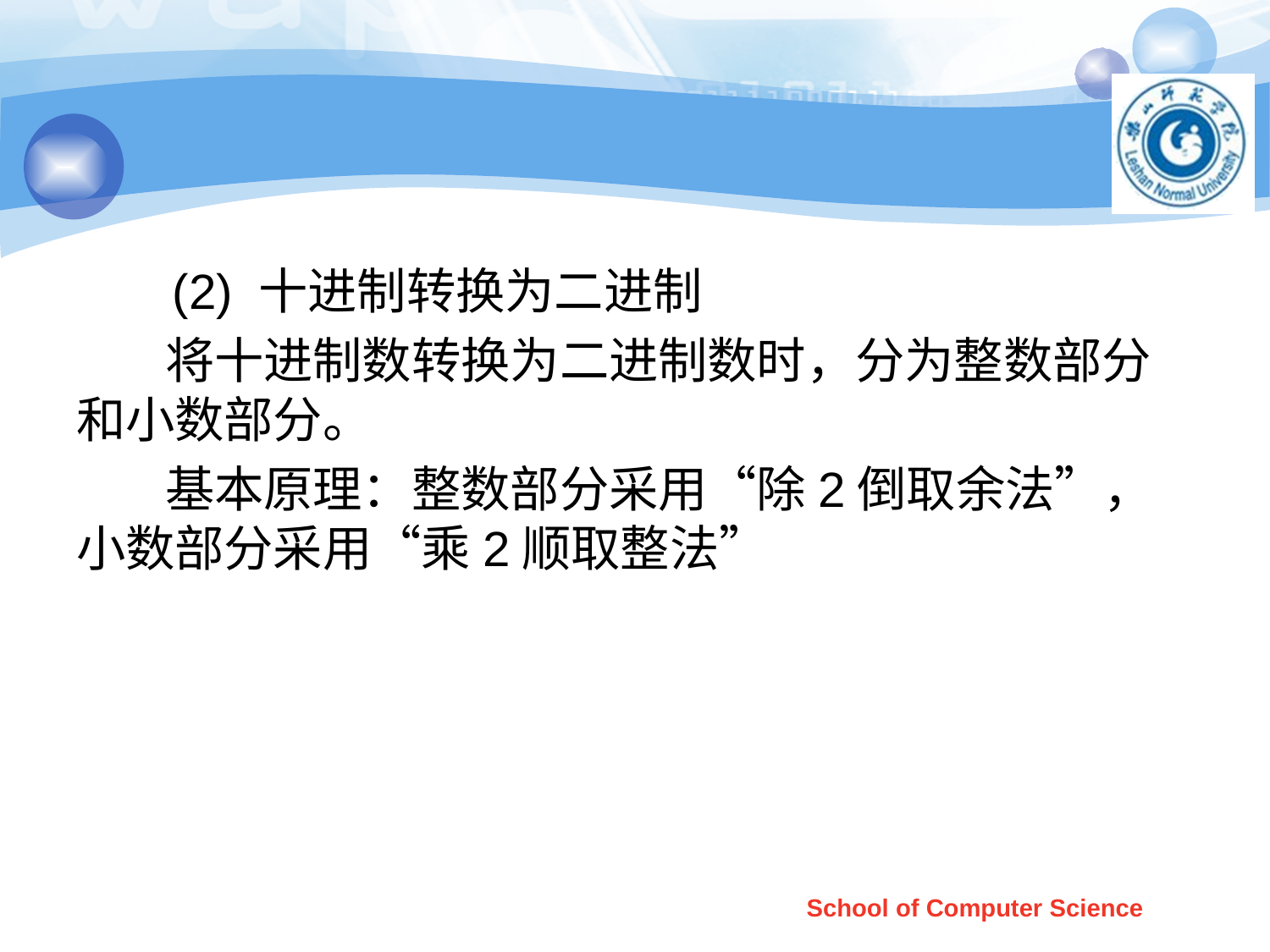

#
       (2) 十进制转换为二进制
       将十进制数转换为二进制数时，分为整数部分和小数部分。
       基本原理：整数部分采用“除2倒取余法”，小数部分采用“乘2顺取整法”
School of Computer Science